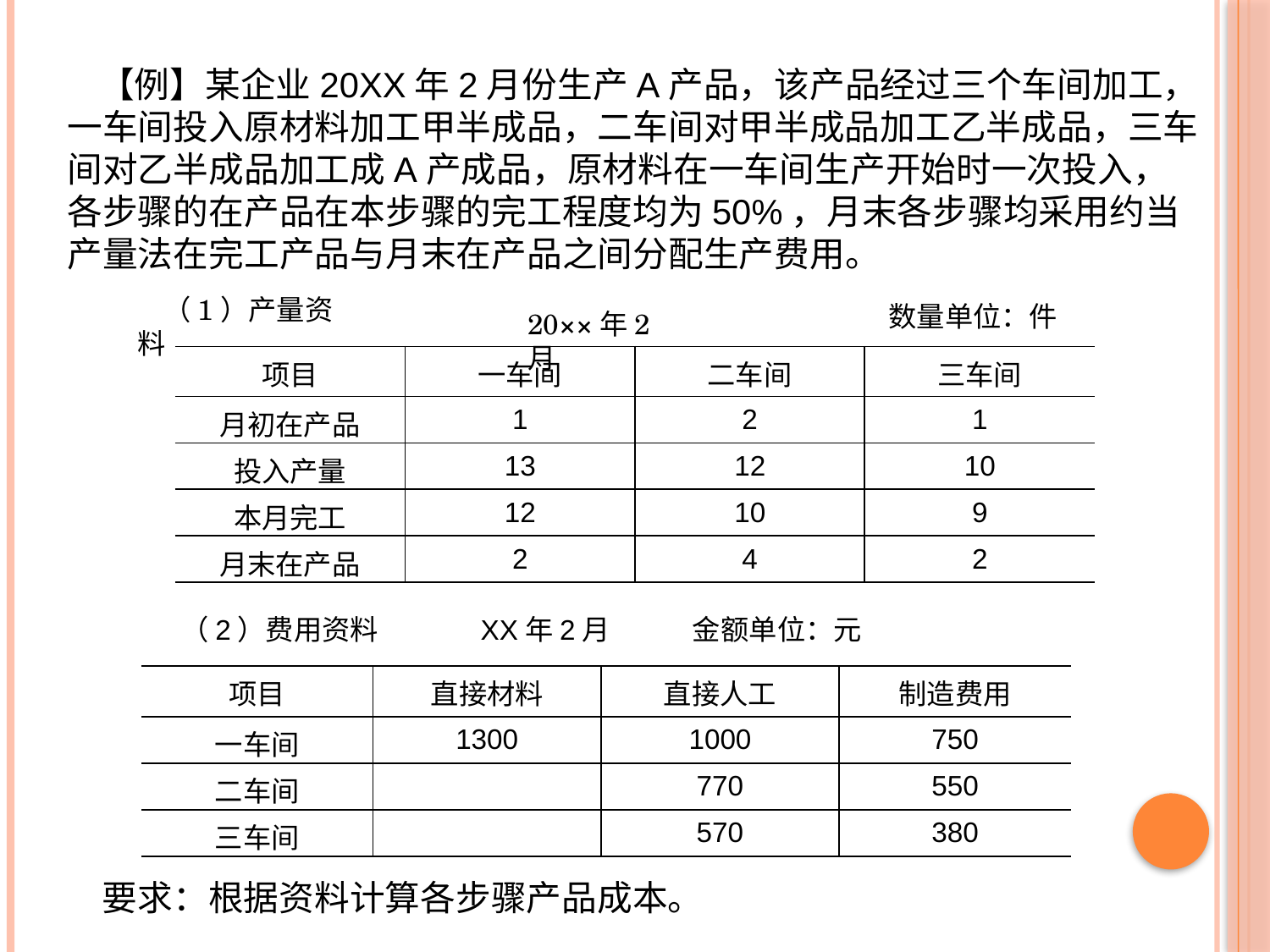

【例】某企业20XX年2月份生产A产品，该产品经过三个车间加工，一车间投入原材料加工甲半成品，二车间对甲半成品加工乙半成品，三车间对乙半成品加工成A产成品，原材料在一车间生产开始时一次投入，各步骤的在产品在本步骤的完工程度均为50%，月末各步骤均采用约当产量法在完工产品与月末在产品之间分配生产费用。
   （1）产量资料
数量单位：件
20××年2月
| 项目 | 一车间 | 二车间 | 三车间 |
| --- | --- | --- | --- |
| 月初在产品 | 1 | 2 | 1 |
| 投入产量 | 13 | 12 | 10 |
| 本月完工 | 12 | 10 | 9 |
| 月末在产品 | 2 | 4 | 2 |
（2）费用资料               XX年2月             金额单位：元
| 项目 | 直接材料 | 直接人工 | 制造费用 |
| --- | --- | --- | --- |
| 一车间 | 1300 | 1000 | 750 |
| 二车间 |  | 770 | 550 |
| 三车间 |  | 570 | 380 |
要求：根据资料计算各步骤产品成本。